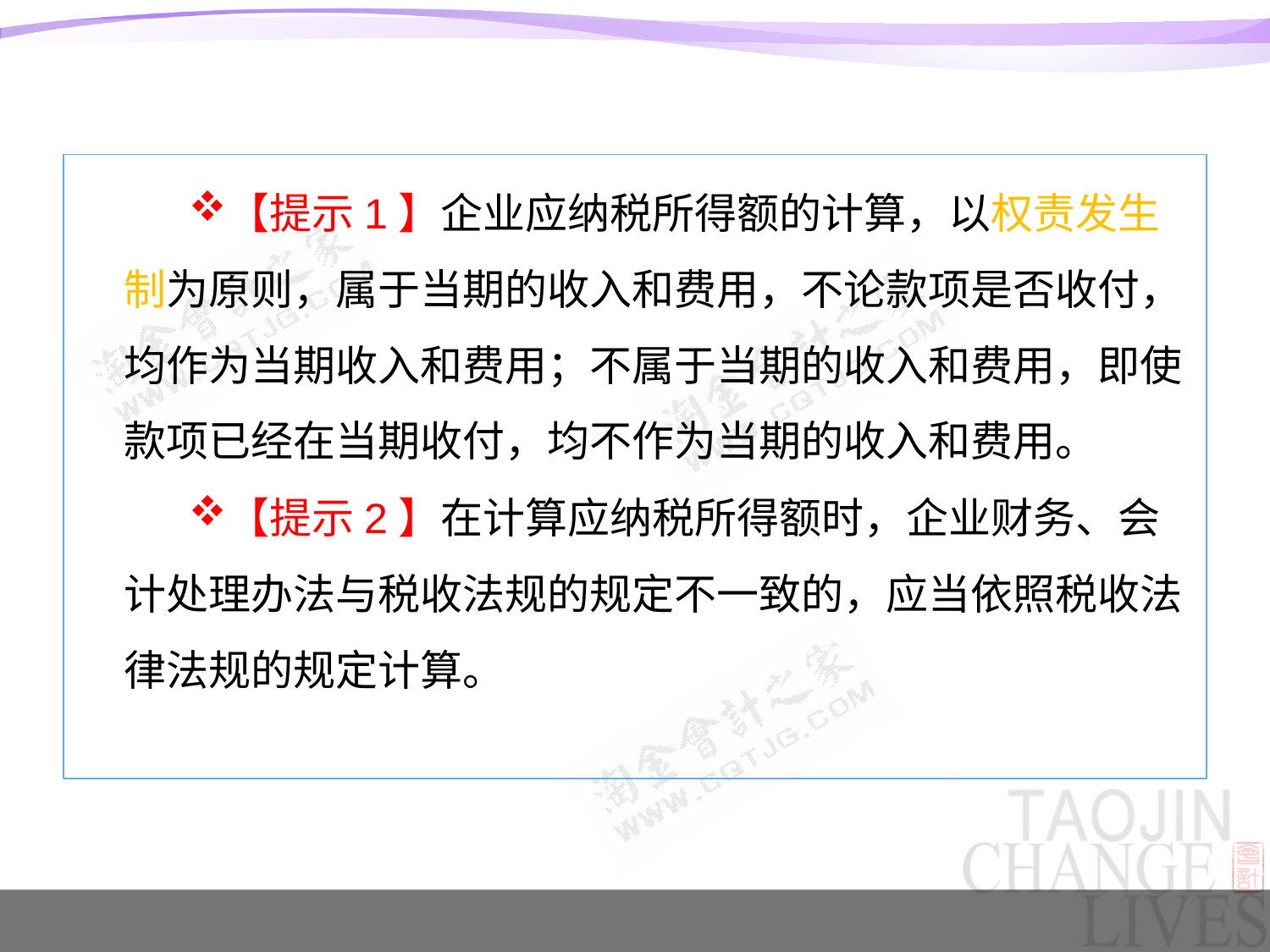

#
【提示1】企业应纳税所得额的计算，以权责发生制为原则，属于当期的收入和费用，不论款项是否收付，均作为当期收入和费用；不属于当期的收入和费用，即使款项已经在当期收付，均不作为当期的收入和费用。
【提示2】在计算应纳税所得额时，企业财务、会计处理办法与税收法规的规定不一致的，应当依照税收法律法规的规定计算。